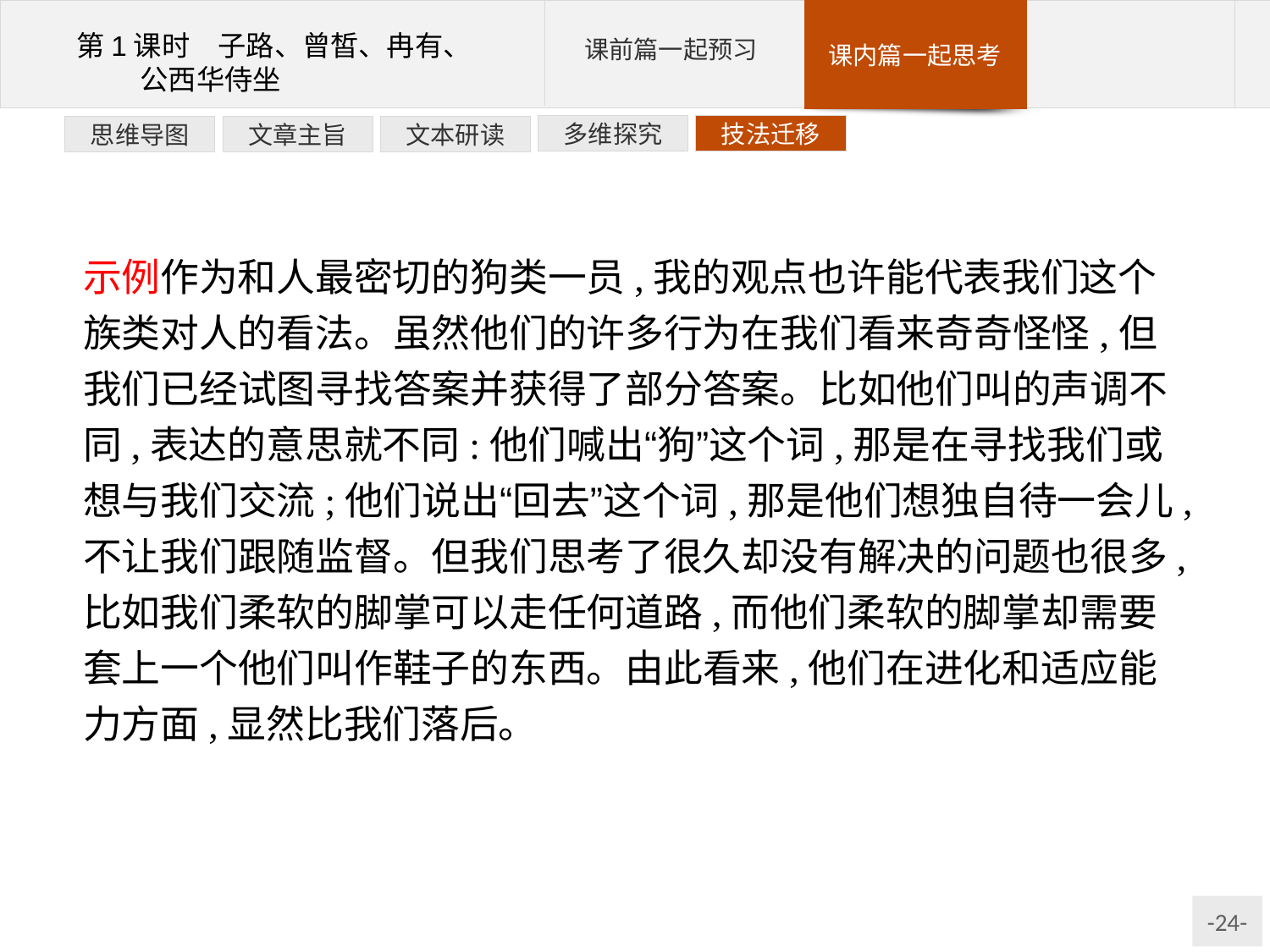

技法迁移
多维探究
文本研读
文章主旨
思维导图
示例作为和人最密切的狗类一员,我的观点也许能代表我们这个族类对人的看法。虽然他们的许多行为在我们看来奇奇怪怪,但我们已经试图寻找答案并获得了部分答案。比如他们叫的声调不同,表达的意思就不同:他们喊出“狗”这个词,那是在寻找我们或想与我们交流;他们说出“回去”这个词,那是他们想独自待一会儿,不让我们跟随监督。但我们思考了很久却没有解决的问题也很多,比如我们柔软的脚掌可以走任何道路,而他们柔软的脚掌却需要套上一个他们叫作鞋子的东西。由此看来,他们在进化和适应能力方面,显然比我们落后。